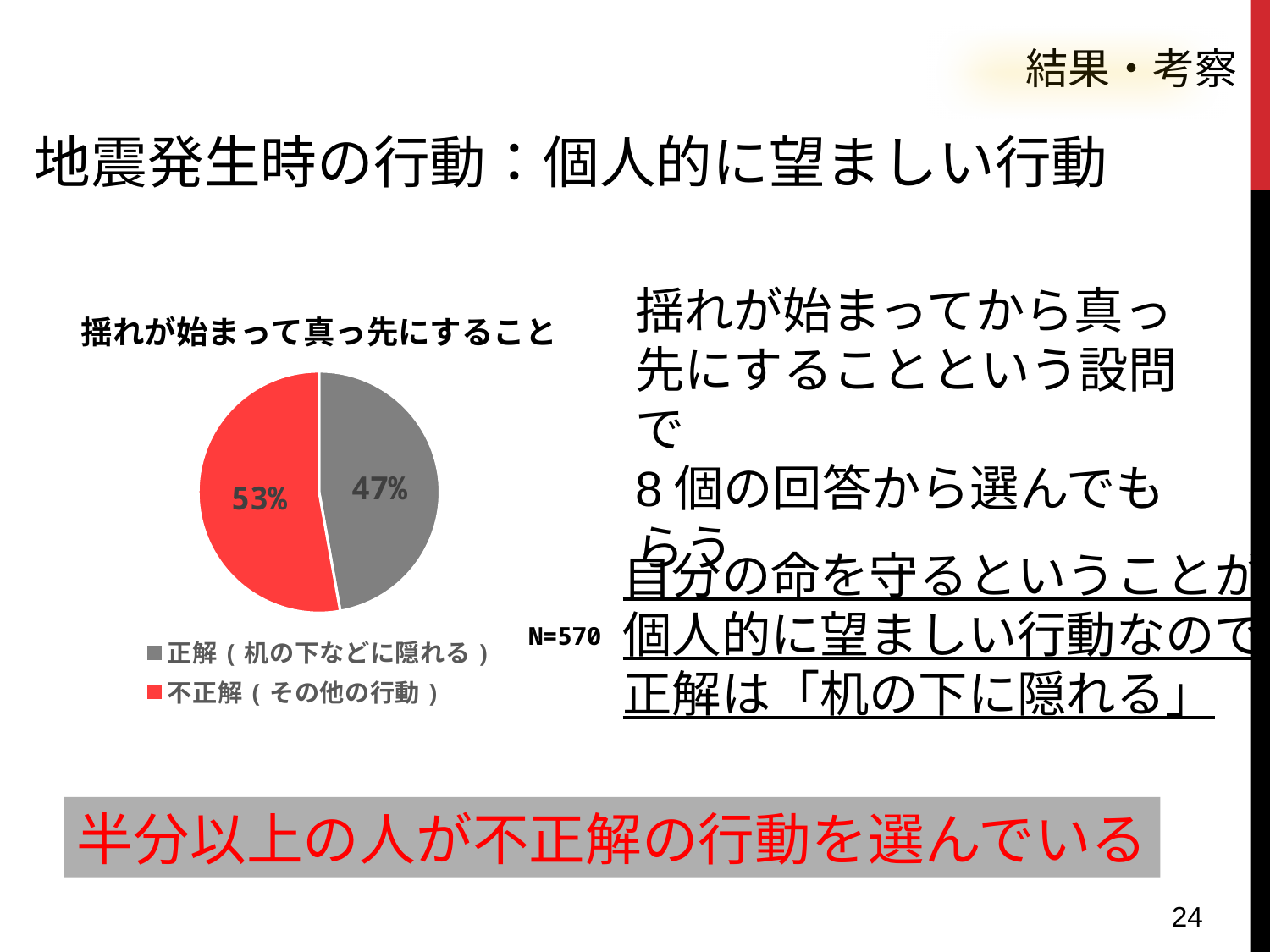

結果・考察

地震発生時の行動：個人的に望ましい行動

揺れが始まってから真っ先にすることという設問で
8個の回答から選んでもらう

### Chart: 揺れが始まって真っ先にすること

| Category |  |
|---|---|
| 正解(机の下などに隠れる) | 269.0 |
| 不正解(その他の行動) | 301.0 |
自分の命を守るということが
個人的に望ましい行動なので
正解は「机の下に隠れる」
半分以上の人が不正解の行動を選んでいる
24